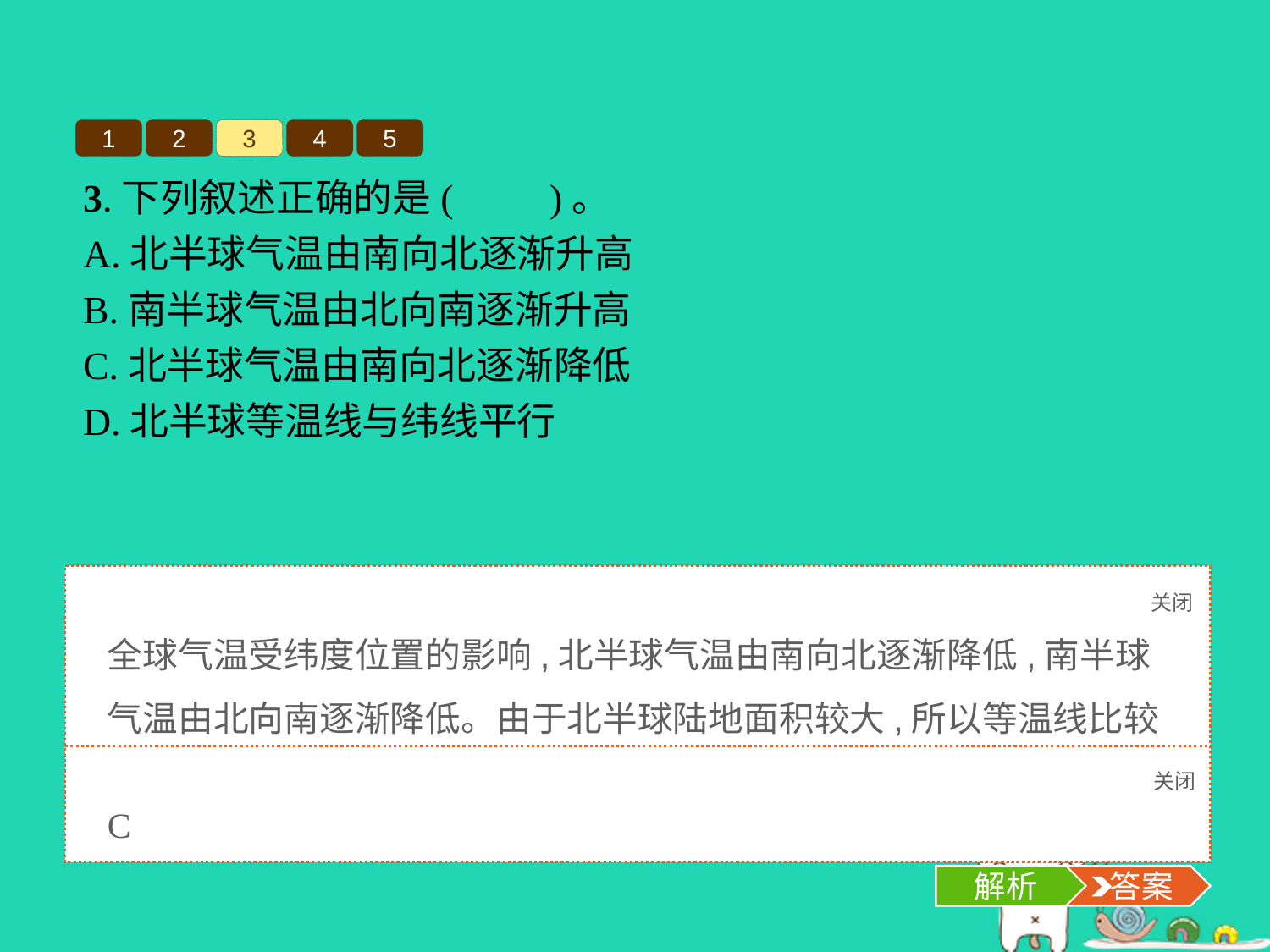

1
2
3
4
5
3.下列叙述正确的是(　　)。
A.北半球气温由南向北逐渐升高
B.南半球气温由北向南逐渐升高
C.北半球气温由南向北逐渐降低
D.北半球等温线与纬线平行

关闭
解析

全球气温受纬度位置的影响,北半球气温由南向北逐渐降低,南半球气温由北向南逐渐降低。由于北半球陆地面积较大,所以等温线比较弯曲;而南半球由于海洋面积广大,等温线几乎与纬线平行。

关闭
解析
  答案

C
解析
  答案